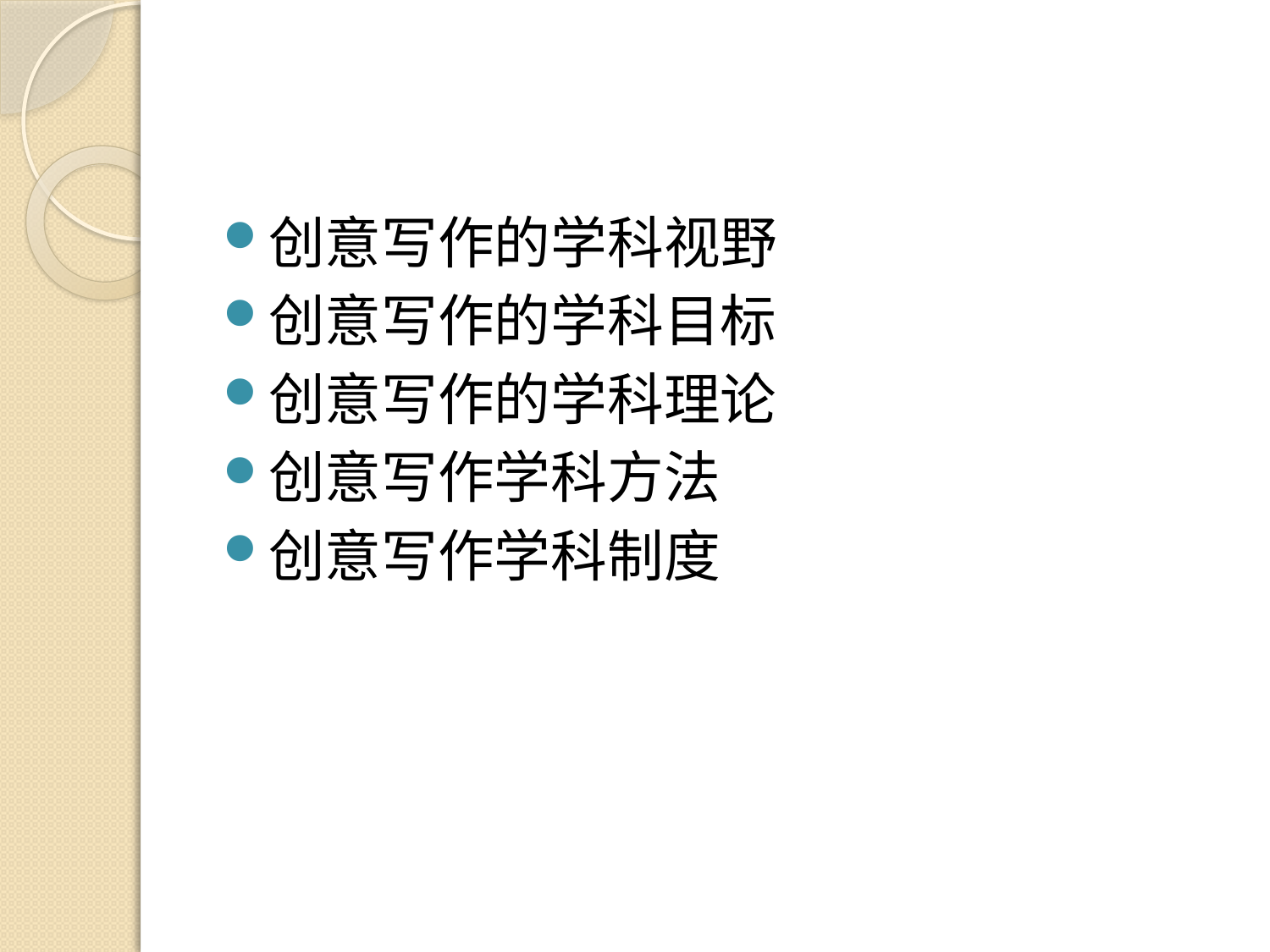

#
创意写作的学科视野
创意写作的学科目标
创意写作的学科理论
创意写作学科方法
创意写作学科制度